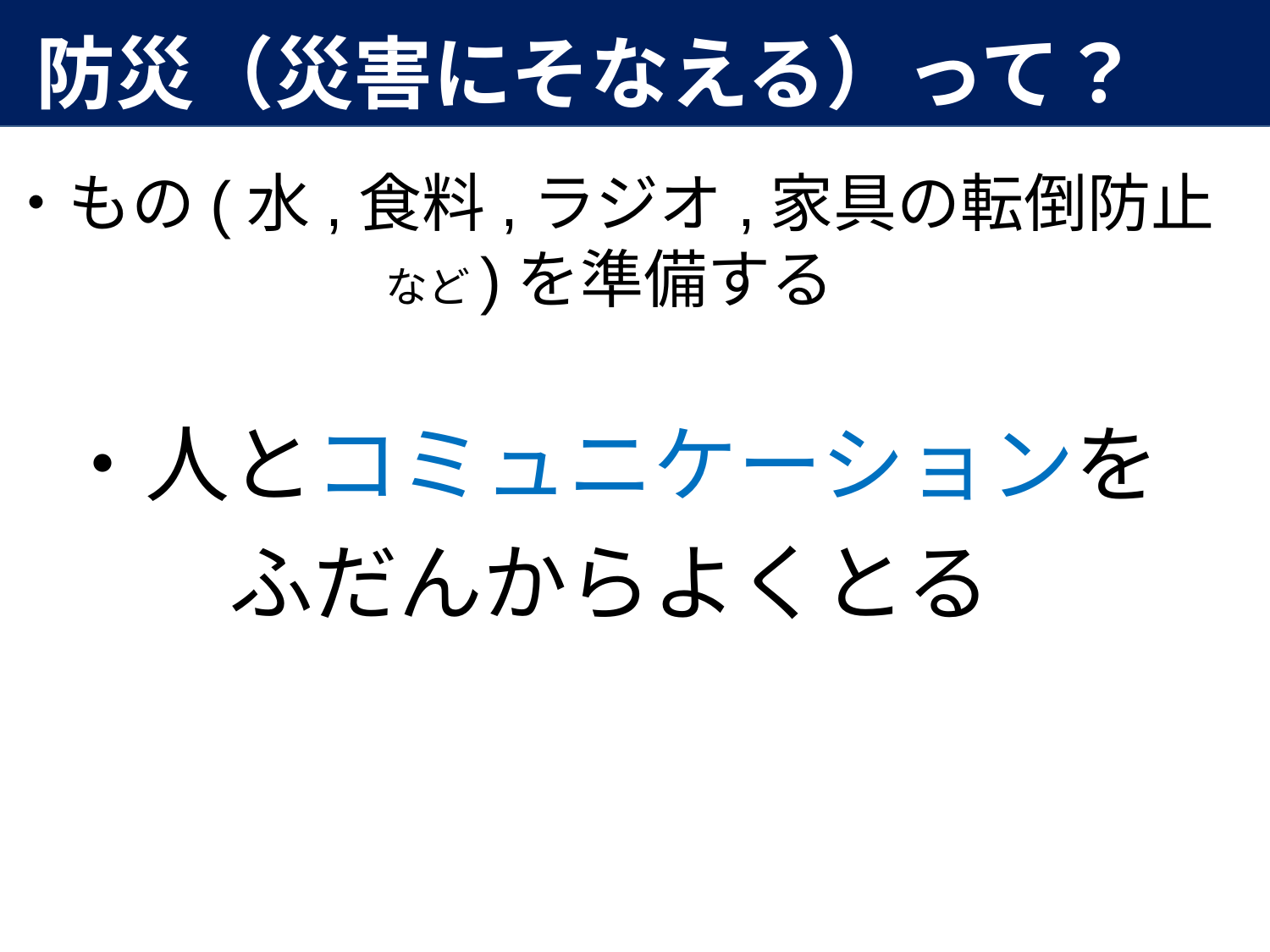

第５問
防災（災害にそなえる）って？
・もの(水,食料,ラジオ,家具の転倒防止など)を準備する

・人とコミュニケーションを
ふだんからよくとる